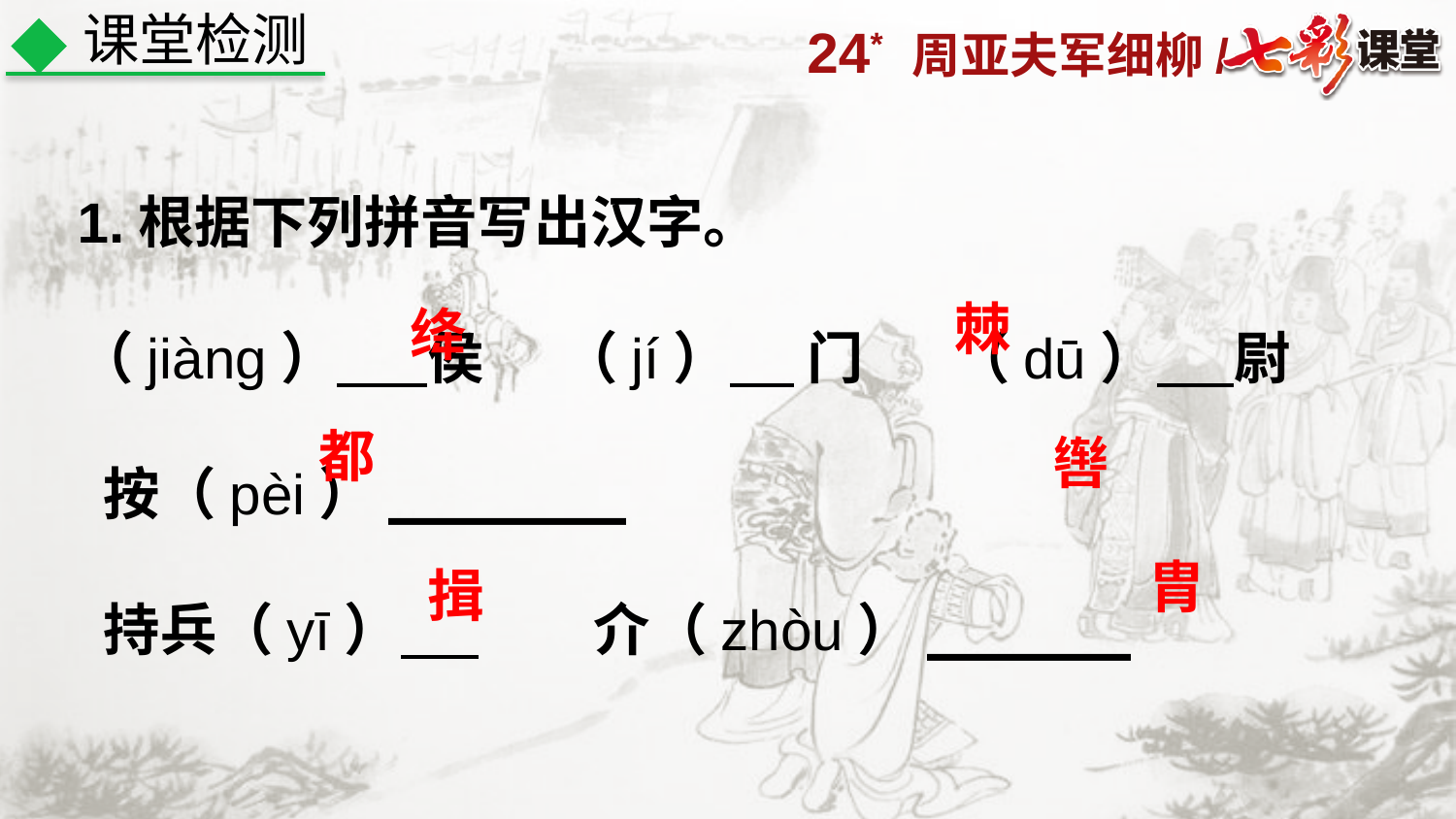

课堂检测

1.根据下列拼音写出汉字。
（jiàng）       侯      （jí）      门       （dū）      尉           按（pèi）_______
 持兵（yī）               介（zhòu）______
棘
绛
都
辔
胄
揖